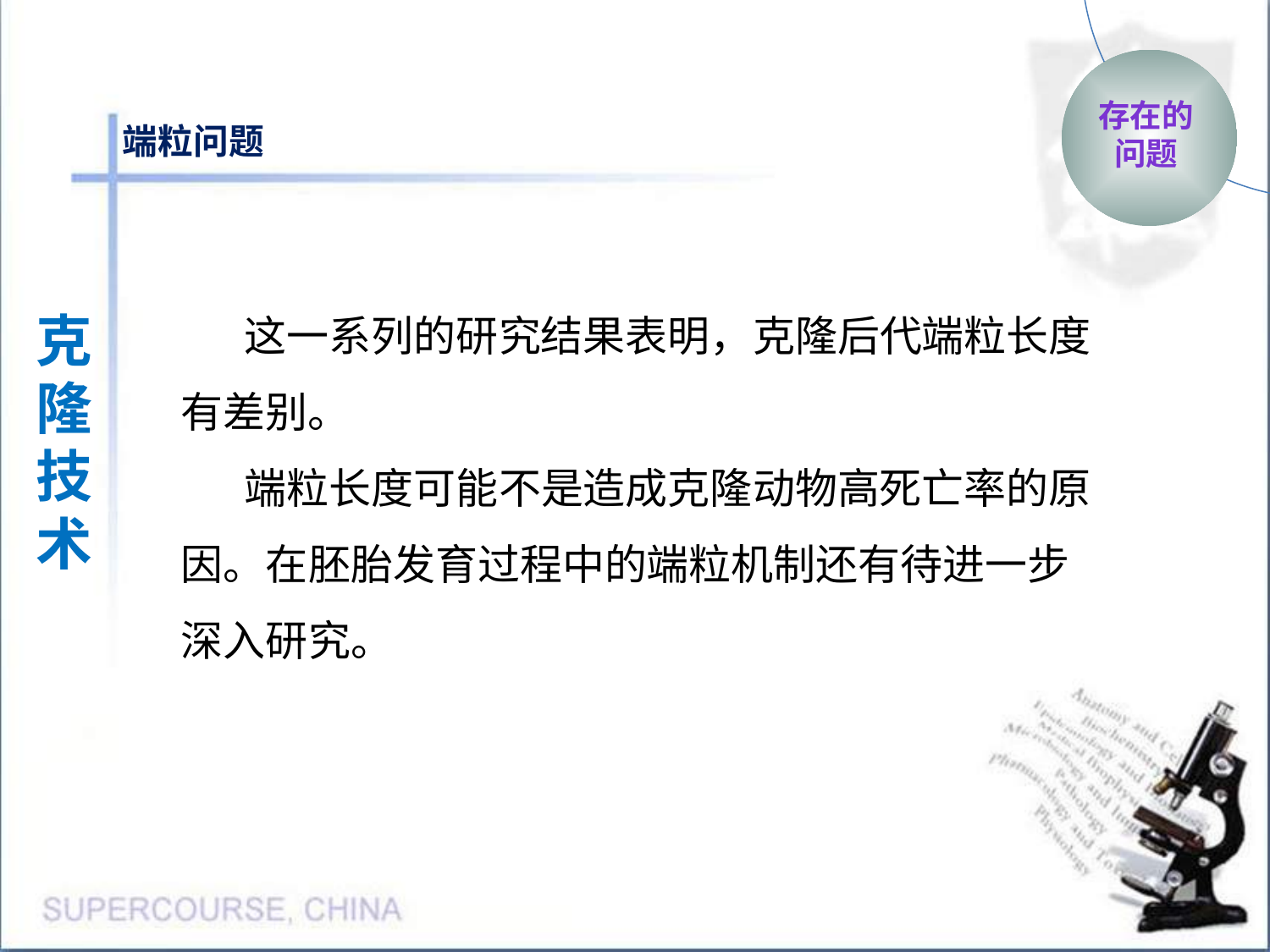

存在的问题
端粒问题
这一系列的研究结果表明，克隆后代端粒长度有差别。
端粒长度可能不是造成克隆动物高死亡率的原因。在胚胎发育过程中的端粒机制还有待进一步深入研究。
克隆
技术